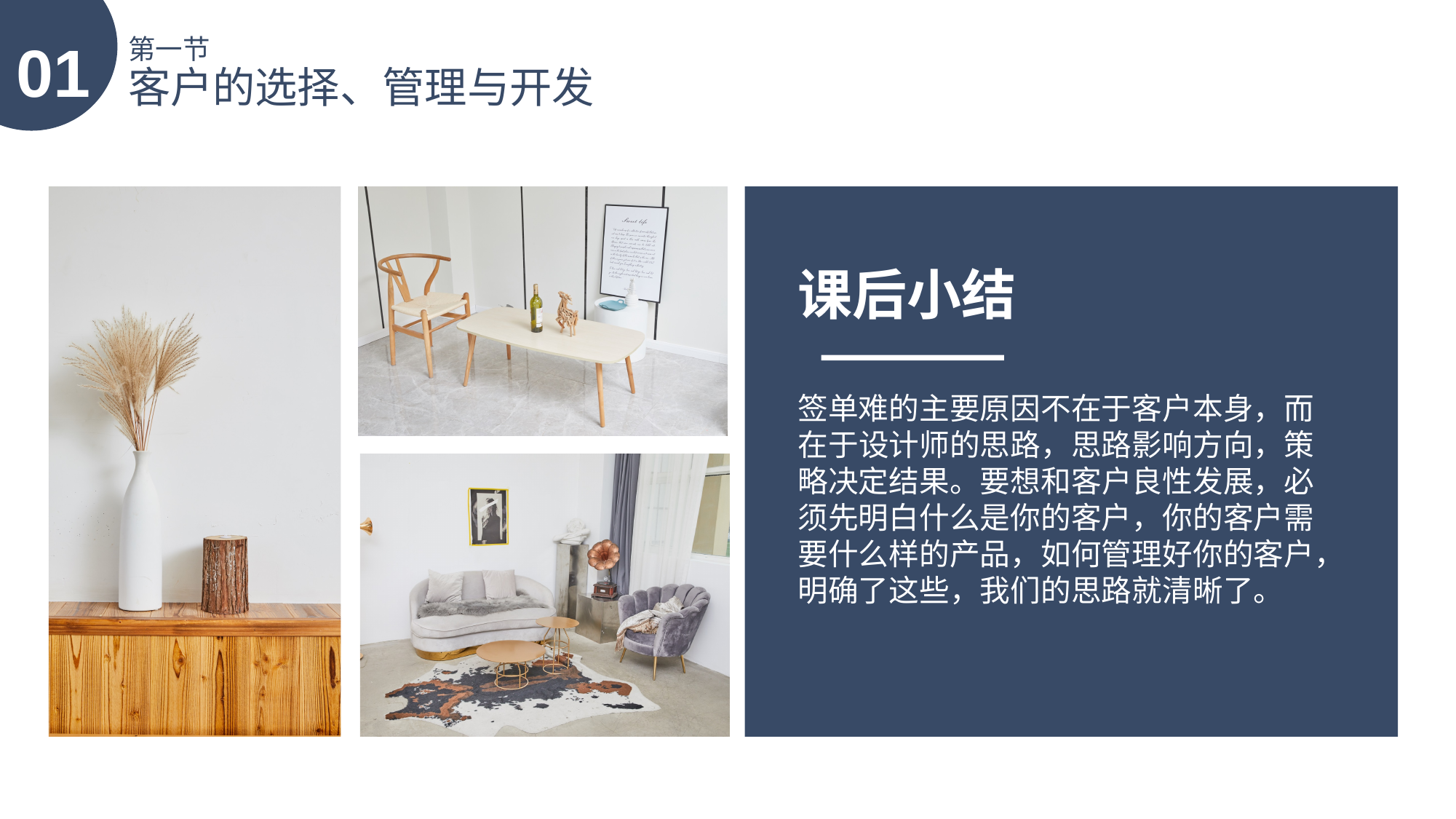

01
第一节
客户的选择、管理与开发

课后小结

签单难的主要原因不在于客户本身，而在于设计师的思路，思路影响方向，策略决定结果。要想和客户良性发展，必须先明白什么是你的客户，你的客户需要什么样的产品，如何管理好你的客户，明确了这些，我们的思路就清晰了。